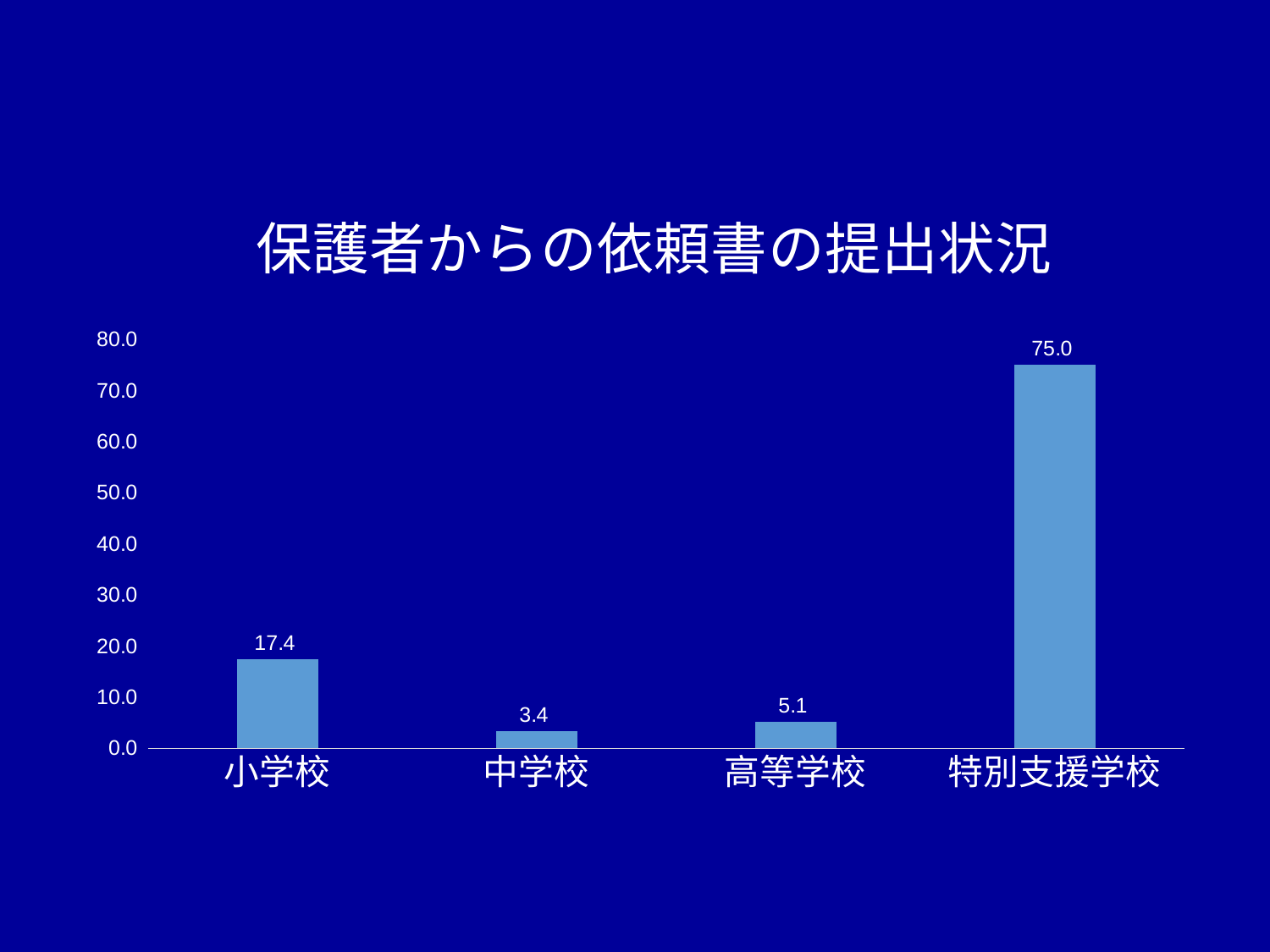

### Chart: 保護者からの依頼書の提出状況

| Category | 列1 |
|---|---|
| 小学校 | 17.4 |
| 中学校 | 3.4 |
| 高等学校 | 5.1 |
| 特別支援学校 | 75.0 |